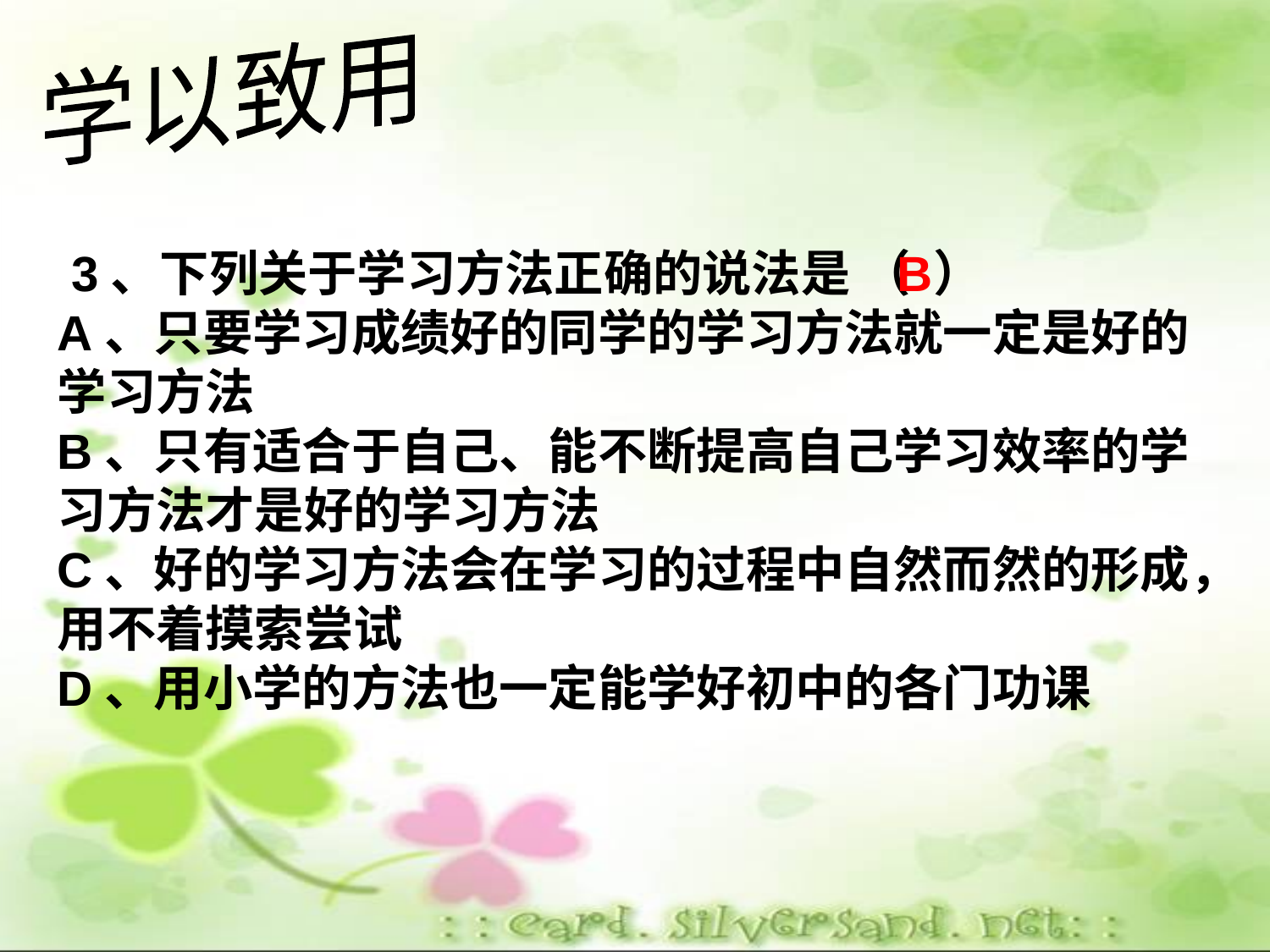

学以致用

 3、下列关于学习方法正确的说法是 （  ）
A、只要学习成绩好的同学的学习方法就一定是好的学习方法
B、只有适合于自己、能不断提高自己学习效率的学习方法才是好的学习方法
C、好的学习方法会在学习的过程中自然而然的形成，用不着摸索尝试
D、用小学的方法也一定能学好初中的各门功课
B